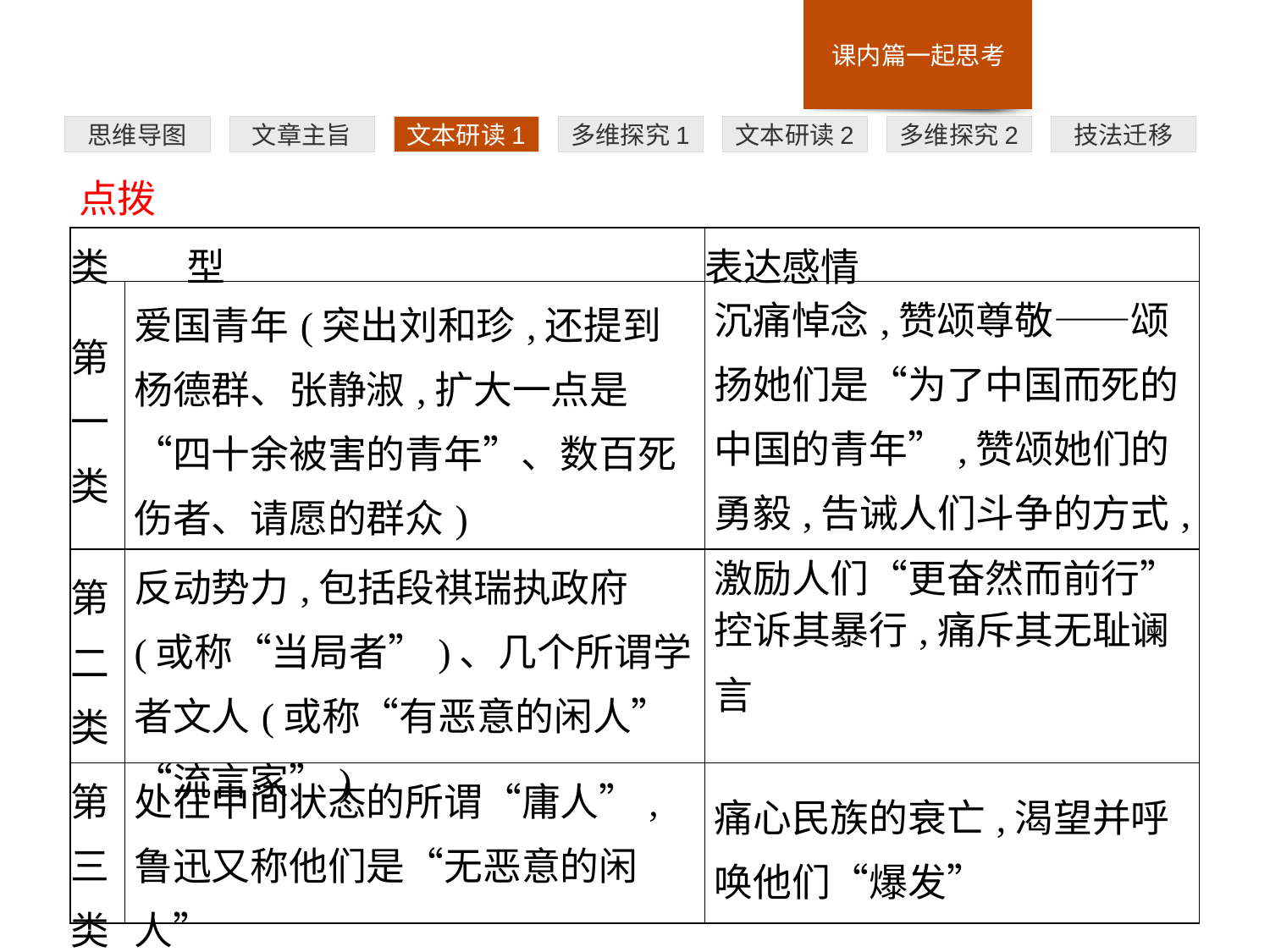

多维探究1
思维导图
文章主旨
文本研读1
文本研读2
多维探究2
技法迁移
点拨
| 类　　型 |  | 表达感情 |
| --- | --- | --- |
| 第 一 类 | 爱国青年(突出刘和珍,还提到杨德群、张静淑,扩大一点是“四十余被害的青年”、数百死伤者、请愿的群众) | 沉痛悼念,赞颂尊敬——颂扬她们是“为了中国而死的中国的青年”,赞颂她们的勇毅,告诫人们斗争的方式,激励人们“更奋然而前行” |
| 第 二 类 | 反动势力,包括段祺瑞执政府(或称“当局者”)、几个所谓学者文人(或称“有恶意的闲人”“流言家”) | 控诉其暴行,痛斥其无耻谰言 |
| 第 三 类 | 处在中间状态的所谓“庸人”,鲁迅又称他们是“无恶意的闲人” | 痛心民族的衰亡,渴望并呼唤他们“爆发” |